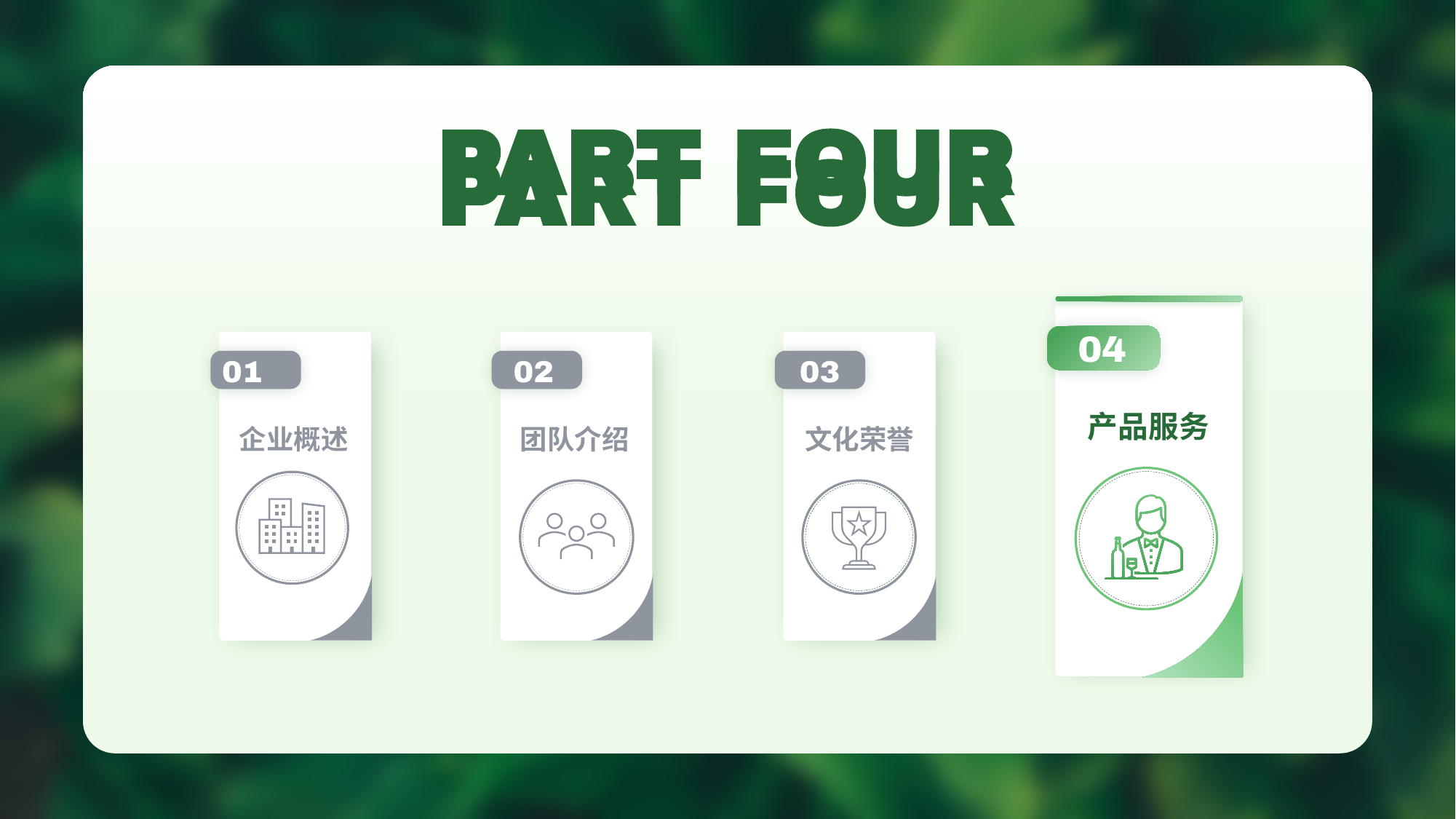

PART FOUR
PART FOUR
04
01
02
03
产品服务
企业概述
团队介绍
文化荣誉